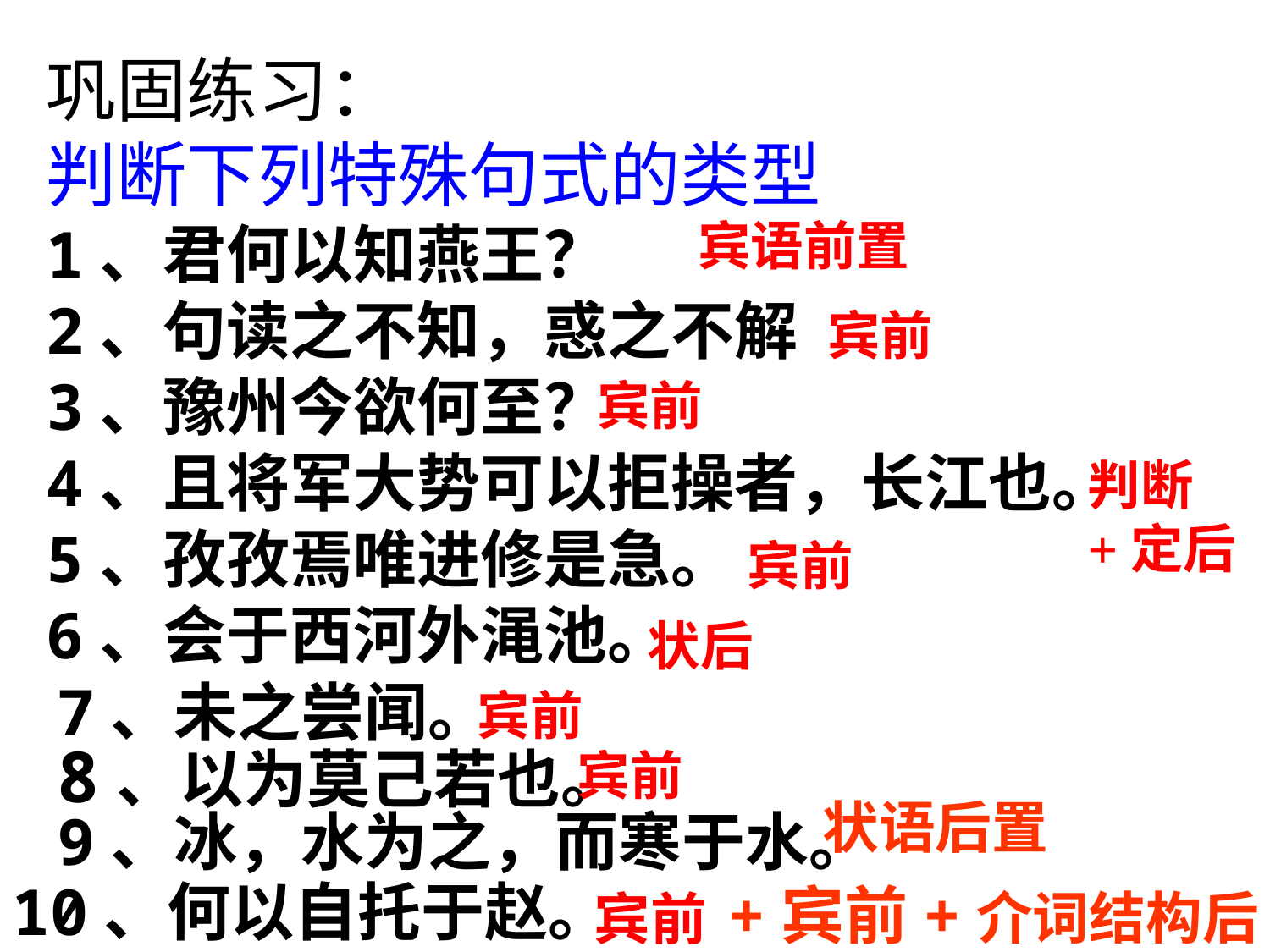

巩固练习：
判断下列特殊句式的类型
1、君何以知燕王？
2、句读之不知，惑之不解
3、豫州今欲何至？
4、且将军大势可以拒操者，长江也。
5、孜孜焉唯进修是急。
6、会于西河外渑池。
宾语前置
宾前
宾前
判断+定后
宾前
状后
7、未之尝闻。
宾前
8、以为莫己若也。
宾前
状语后置
9、冰，水为之，而寒于水。
10、何以自托于赵。
+宾前+介词结构后置
宾前